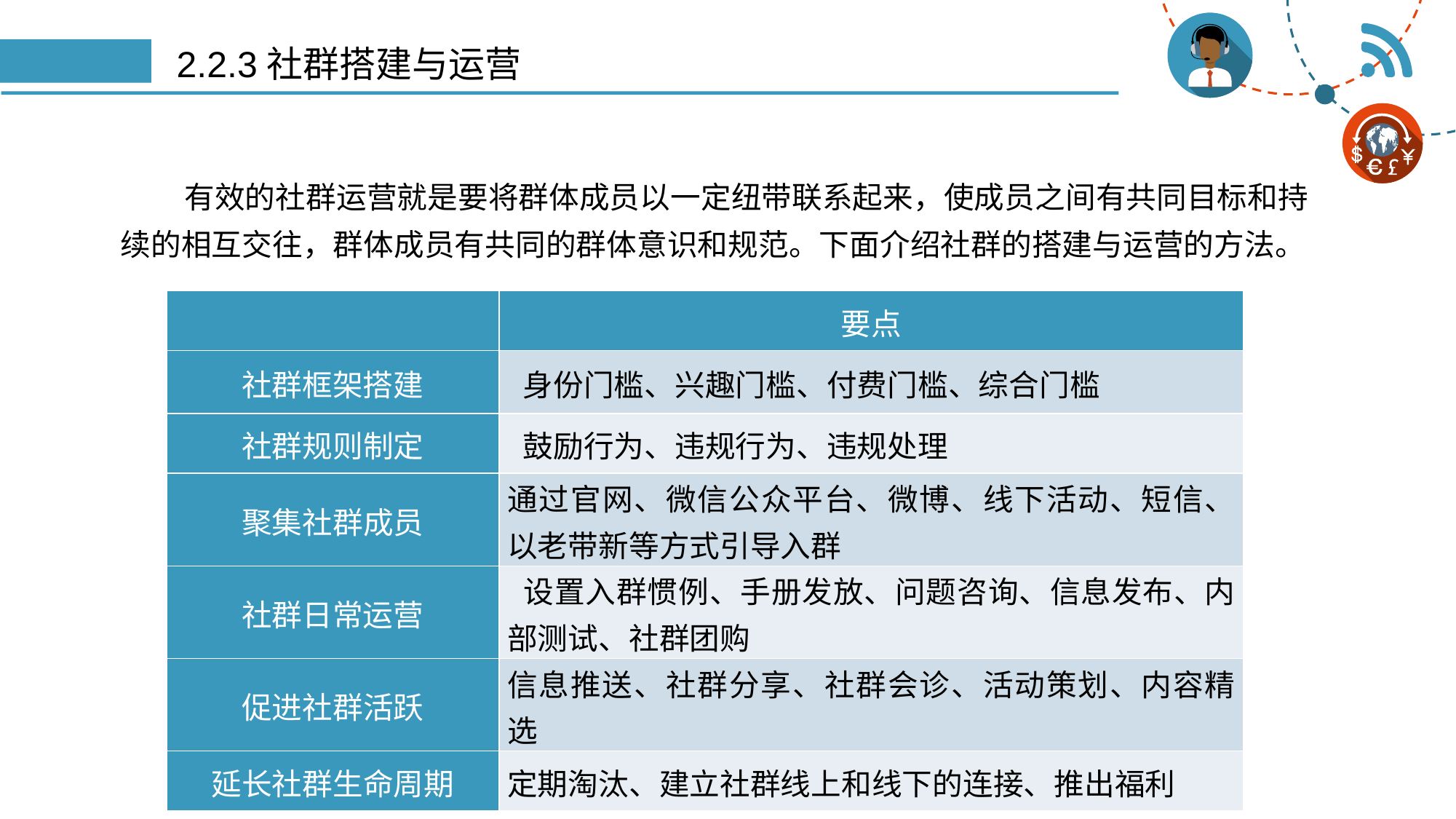

# 2.2.3社群搭建与运营
有效的社群运营就是要将群体成员以一定纽带联系起来，使成员之间有共同目标和持续的相互交往，群体成员有共同的群体意识和规范。下面介绍社群的搭建与运营的方法。
|  | 要点 |
| --- | --- |
| 社群框架搭建 | 身份门槛、兴趣门槛、付费门槛、综合门槛 |
| 社群规则制定 | 鼓励行为、违规行为、违规处理 |
| 聚集社群成员 | 通过官网、微信公众平台、微博、线下活动、短信、以老带新等方式引导入群 |
| 社群日常运营 | 设置入群惯例、手册发放、问题咨询、信息发布、内部测试、社群团购 |
| 促进社群活跃 | 信息推送、社群分享、社群会诊、活动策划、内容精选 |
| 延长社群生命周期 | 定期淘汰、建立社群线上和线下的连接、推出福利 |